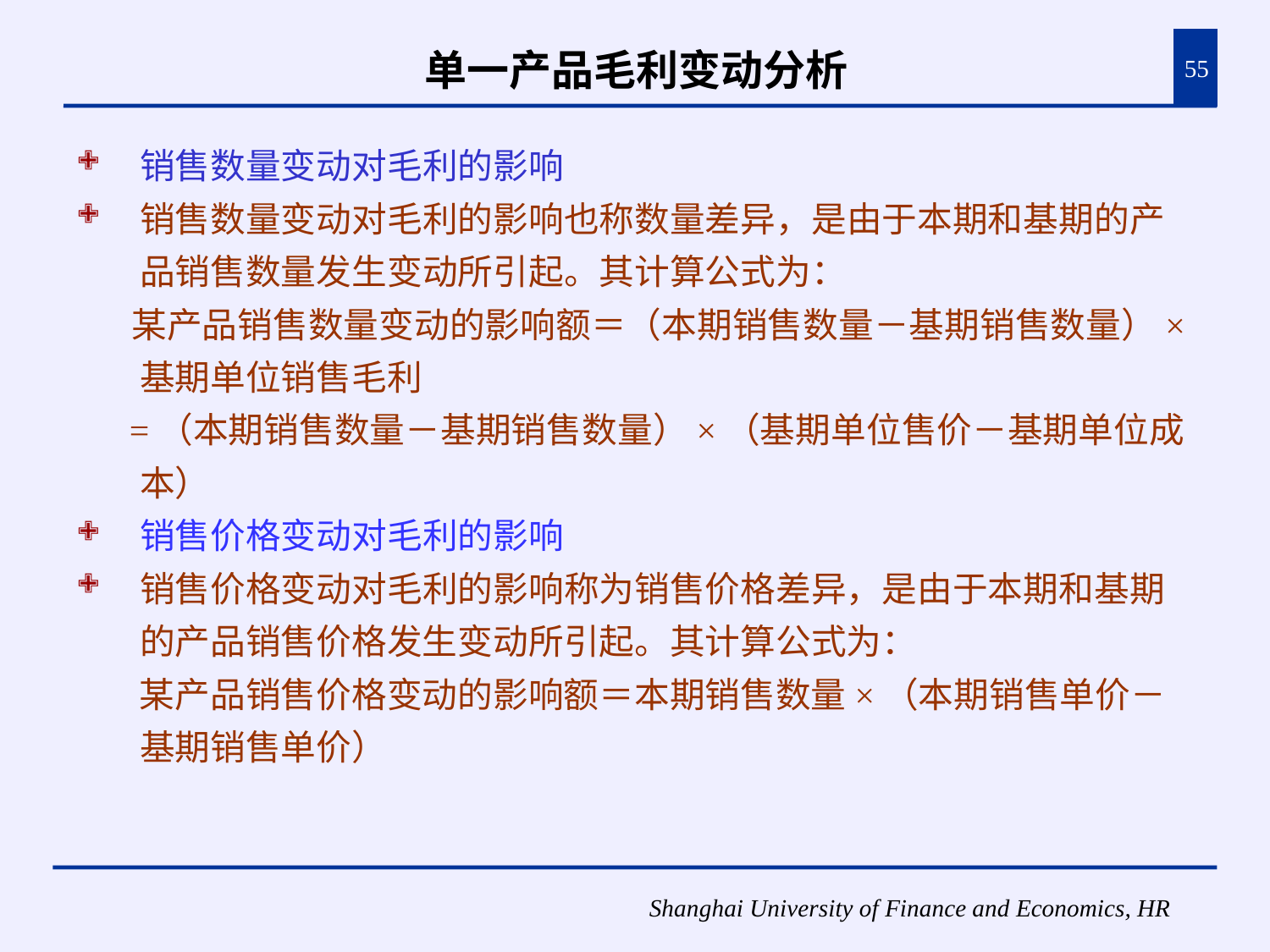

# 单一产品毛利变动分析
55
销售数量变动对毛利的影响
销售数量变动对毛利的影响也称数量差异，是由于本期和基期的产品销售数量发生变动所引起。其计算公式为：
      某产品销售数量变动的影响额＝（本期销售数量－基期销售数量）×基期单位销售毛利
      =（本期销售数量－基期销售数量）×（基期单位售价－基期单位成本）
销售价格变动对毛利的影响
销售价格变动对毛利的影响称为销售价格差异，是由于本期和基期的产品销售价格发生变动所引起。其计算公式为：
       某产品销售价格变动的影响额＝本期销售数量×（本期销售单价－基期销售单价）